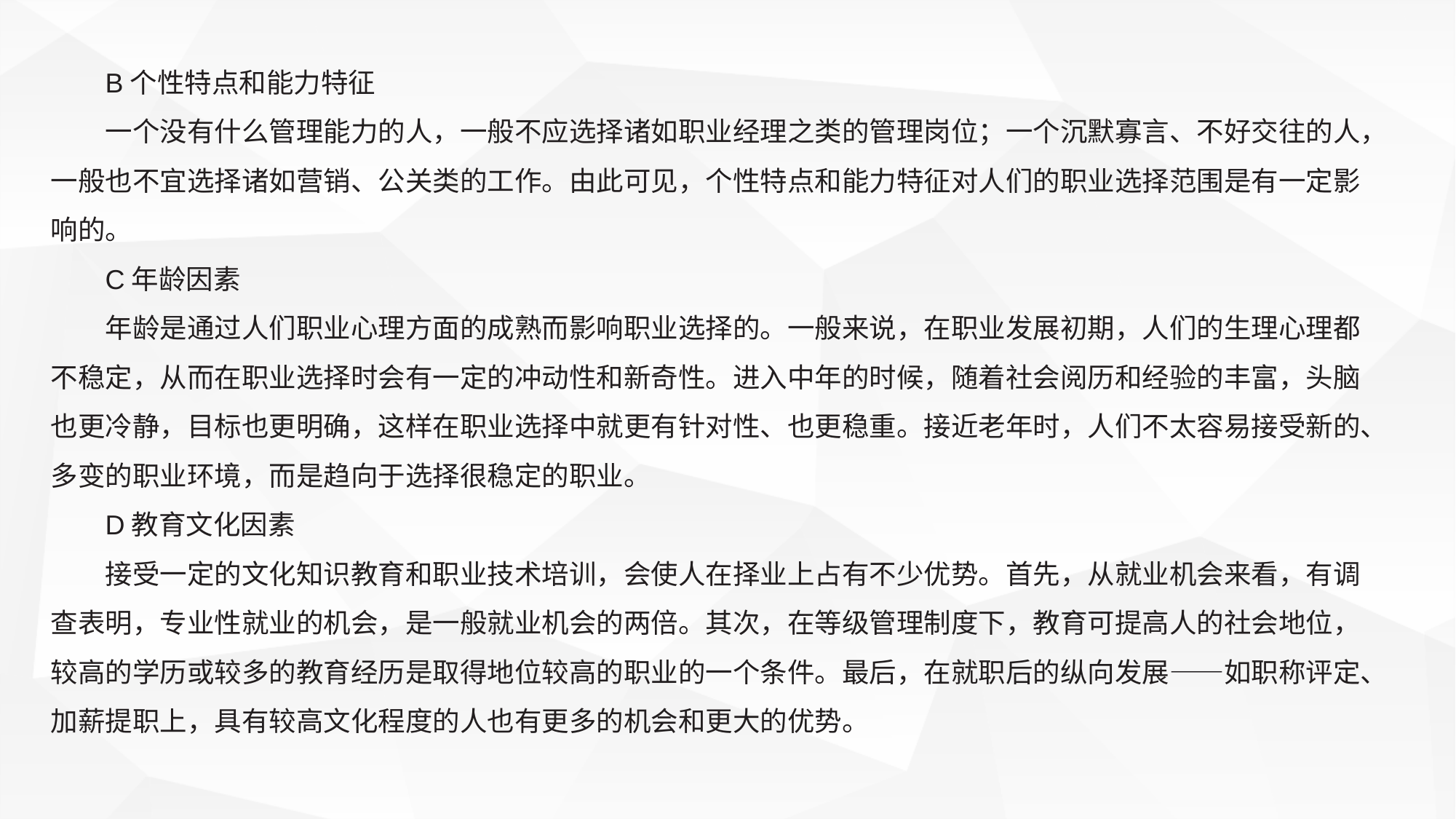

B个性特点和能力特征
一个没有什么管理能力的人，一般不应选择诸如职业经理之类的管理岗位；一个沉默寡言、不好交往的人，一般也不宜选择诸如营销、公关类的工作。由此可见，个性特点和能力特征对人们的职业选择范围是有一定影响的。
C年龄因素
年龄是通过人们职业心理方面的成熟而影响职业选择的。一般来说，在职业发展初期，人们的生理心理都不稳定，从而在职业选择时会有一定的冲动性和新奇性。进入中年的时候，随着社会阅历和经验的丰富，头脑也更冷静，目标也更明确，这样在职业选择中就更有针对性、也更稳重。接近老年时，人们不太容易接受新的、多变的职业环境，而是趋向于选择很稳定的职业。
D教育文化因素
接受一定的文化知识教育和职业技术培训，会使人在择业上占有不少优势。首先，从就业机会来看，有调查表明，专业性就业的机会，是一般就业机会的两倍。其次，在等级管理制度下，教育可提高人的社会地位，较高的学历或较多的教育经历是取得地位较高的职业的一个条件。最后，在就职后的纵向发展——如职称评定、加薪提职上，具有较高文化程度的人也有更多的机会和更大的优势。